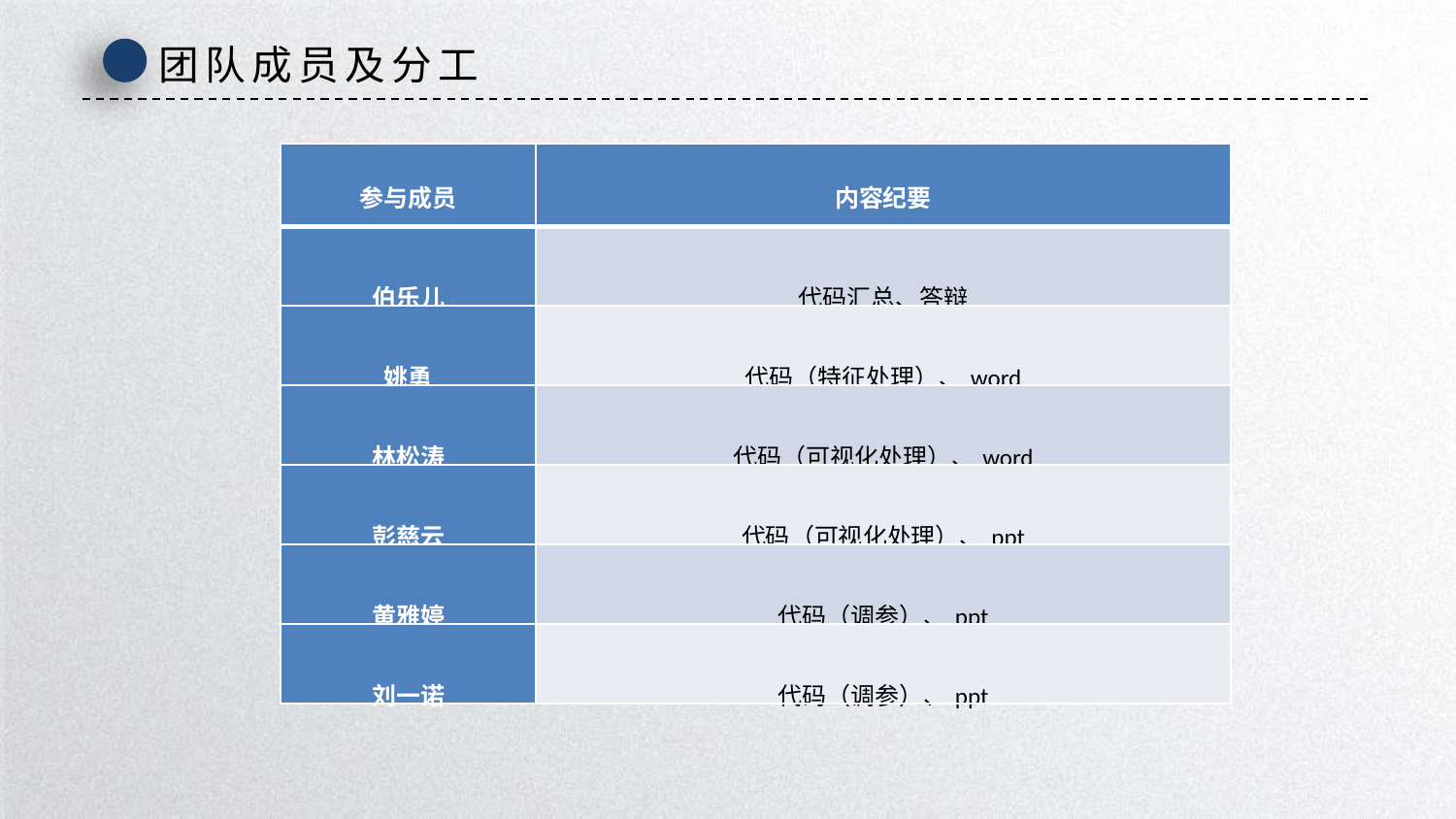

团队成员及分工

| 参与成员 | 内容纪要 |
| --- | --- |
| 伯乐儿 | 代码汇总、答辩 |
| 姚勇 | 代码（特征处理）、word |
| 林松涛 | 代码（可视化处理）、word |
| 彭慈云 | 代码（可视化处理）、ppt |
| 黄雅婷 | 代码（调参）、ppt |
| 刘一诺 | 代码（调参）、ppt |